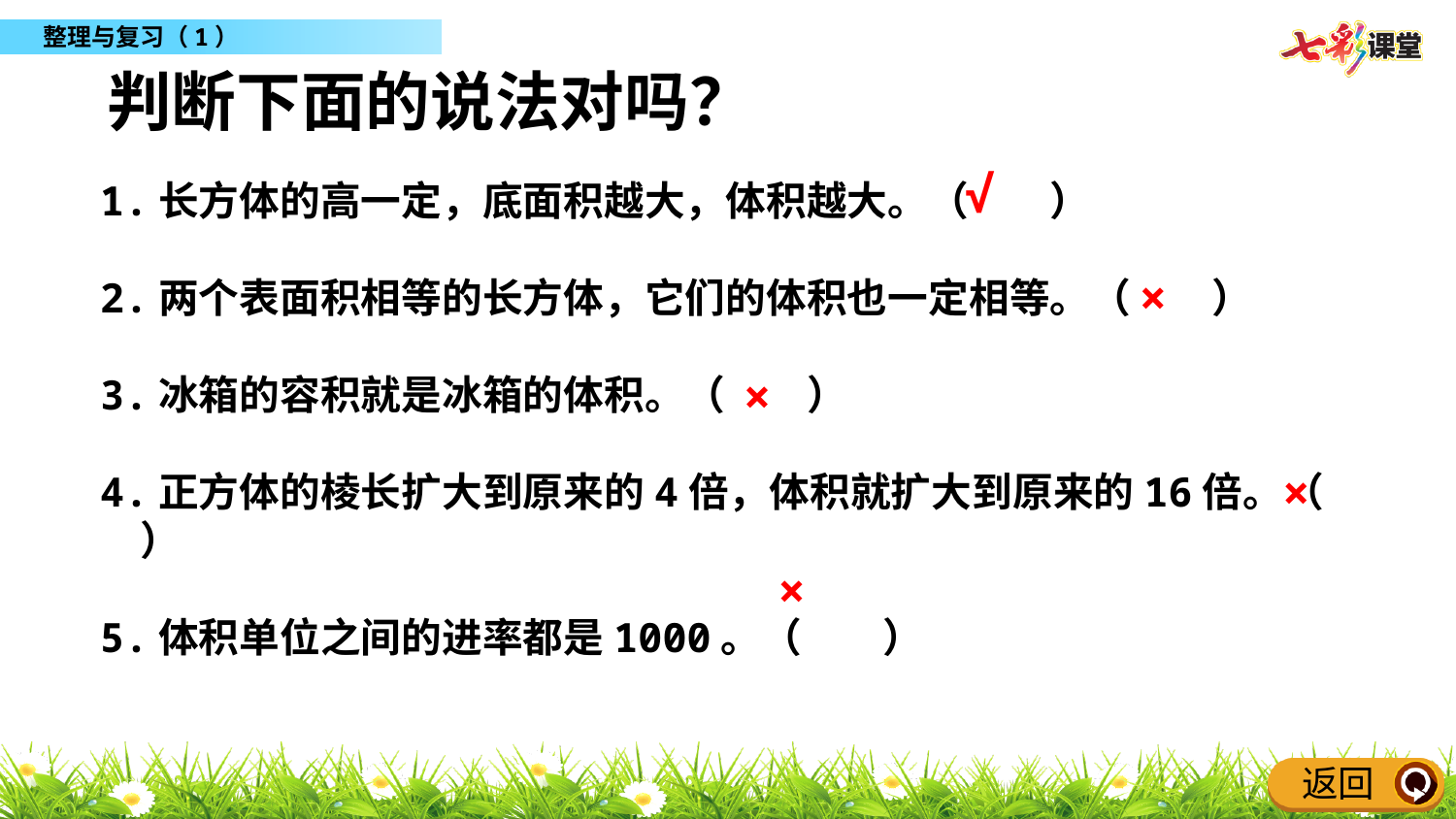

判断下面的说法对吗？
√
1.长方体的高一定，底面积越大，体积越大。（　　）
2.两个表面积相等的长方体，它们的体积也一定相等。（　　）
3.冰箱的容积就是冰箱的体积。（　　）
4.正方体的棱长扩大到原来的4倍，体积就扩大到原来的16倍。（　　）
5.体积单位之间的进率都是1000。（　　）
×
×
×
×